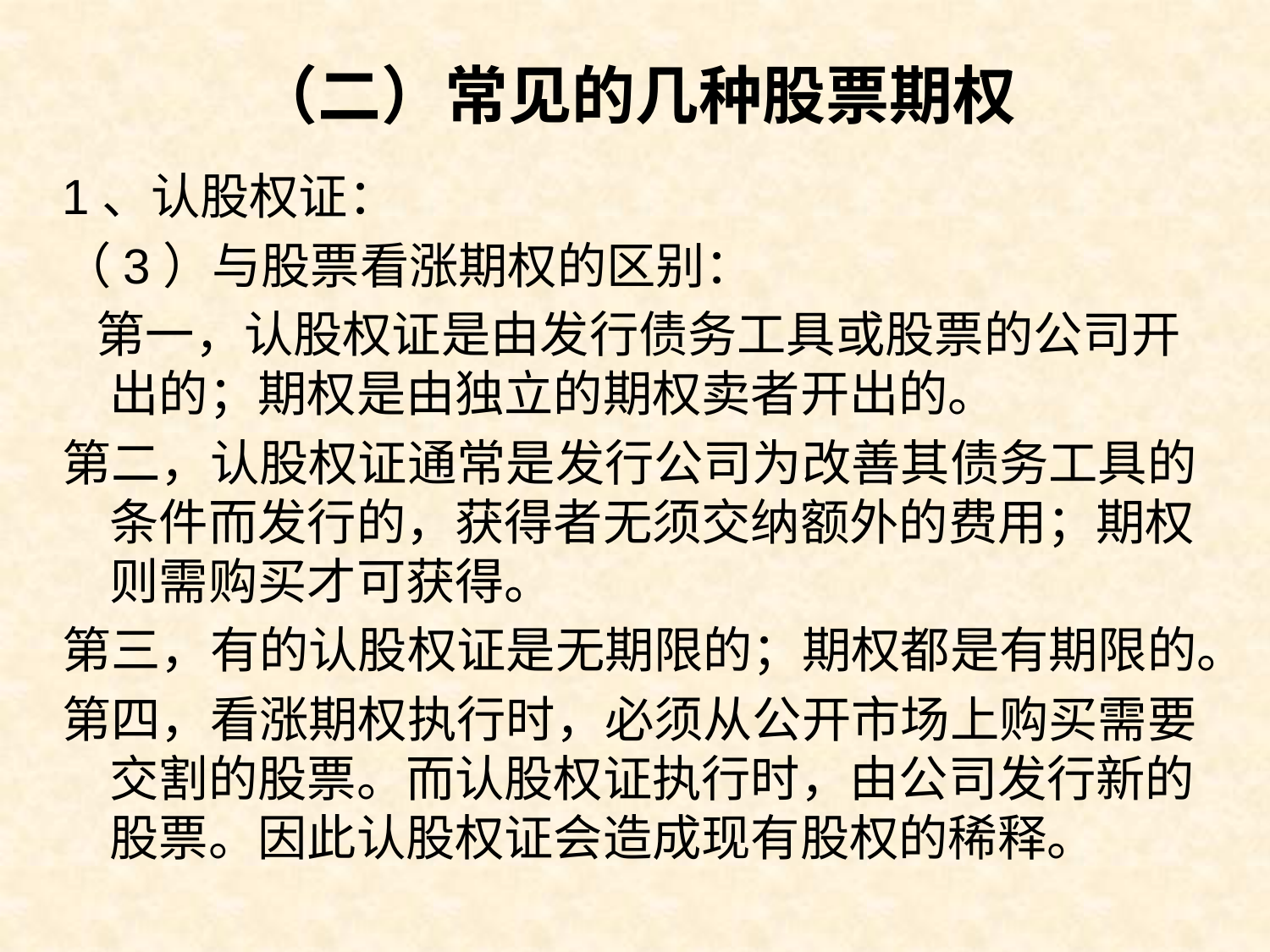

# （二）常见的几种股票期权
1、认股权证：
（3）与股票看涨期权的区别：
  第一，认股权证是由发行债务工具或股票的公司开出的；期权是由独立的期权卖者开出的。
第二，认股权证通常是发行公司为改善其债务工具的条件而发行的，获得者无须交纳额外的费用；期权则需购买才可获得。
第三，有的认股权证是无期限的；期权都是有期限的。
第四，看涨期权执行时，必须从公开市场上购买需要交割的股票。而认股权证执行时，由公司发行新的股票。因此认股权证会造成现有股权的稀释。